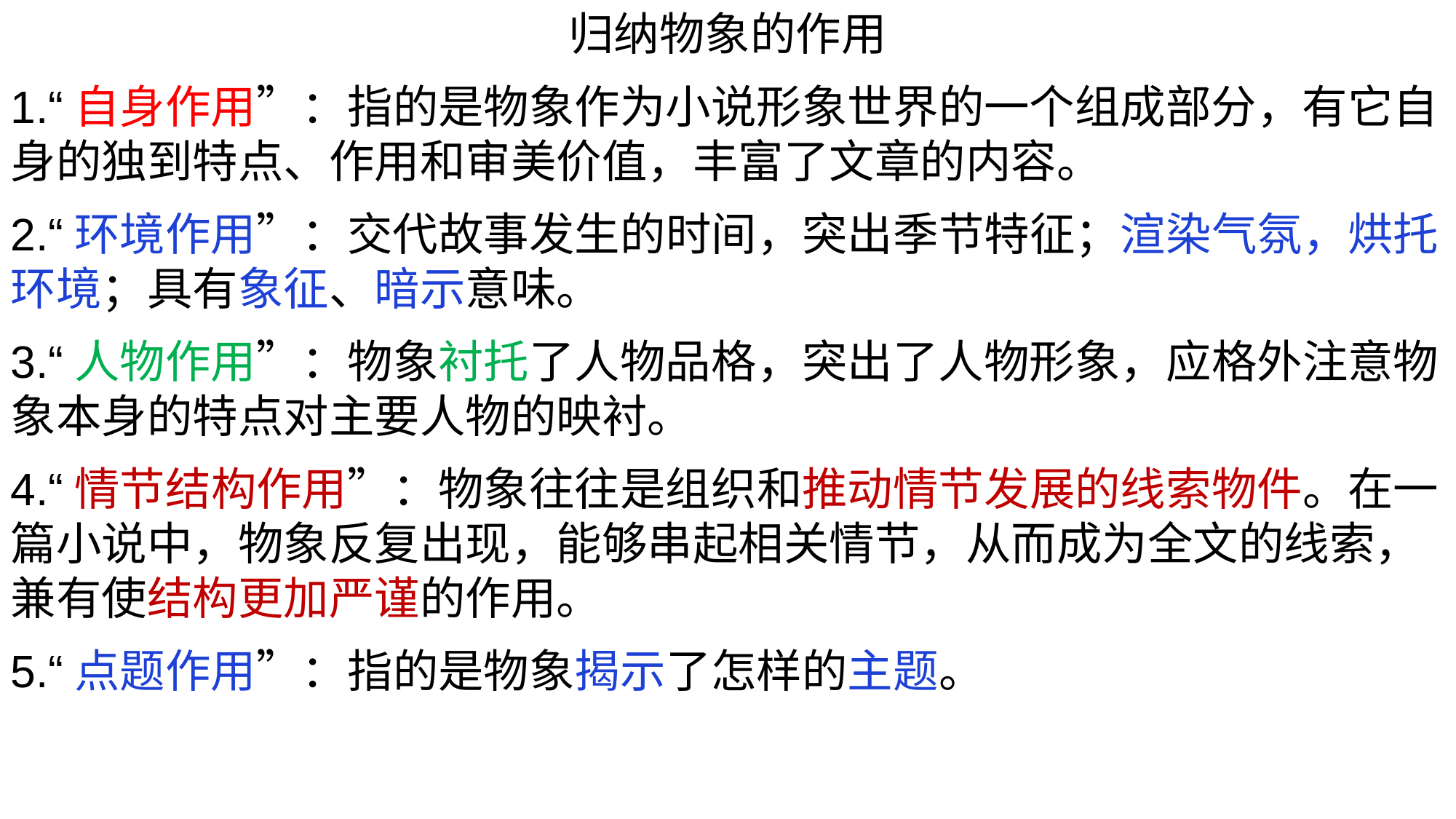

归纳物象的作用
1.“自身作用”：指的是物象作为小说形象世界的一个组成部分，有它自身的独到特点、作用和审美价值，丰富了文章的内容。
2.“环境作用”：交代故事发生的时间，突出季节特征；渲染气氛，烘托环境；具有象征、暗示意味。
3.“人物作用”：物象衬托了人物品格，突出了人物形象，应格外注意物象本身的特点对主要人物的映衬。
4.“情节结构作用”：物象往往是组织和推动情节发展的线索物件。在一篇小说中，物象反复出现，能够串起相关情节，从而成为全文的线索，兼有使结构更加严谨的作用。
5.“点题作用”：指的是物象揭示了怎样的主题。